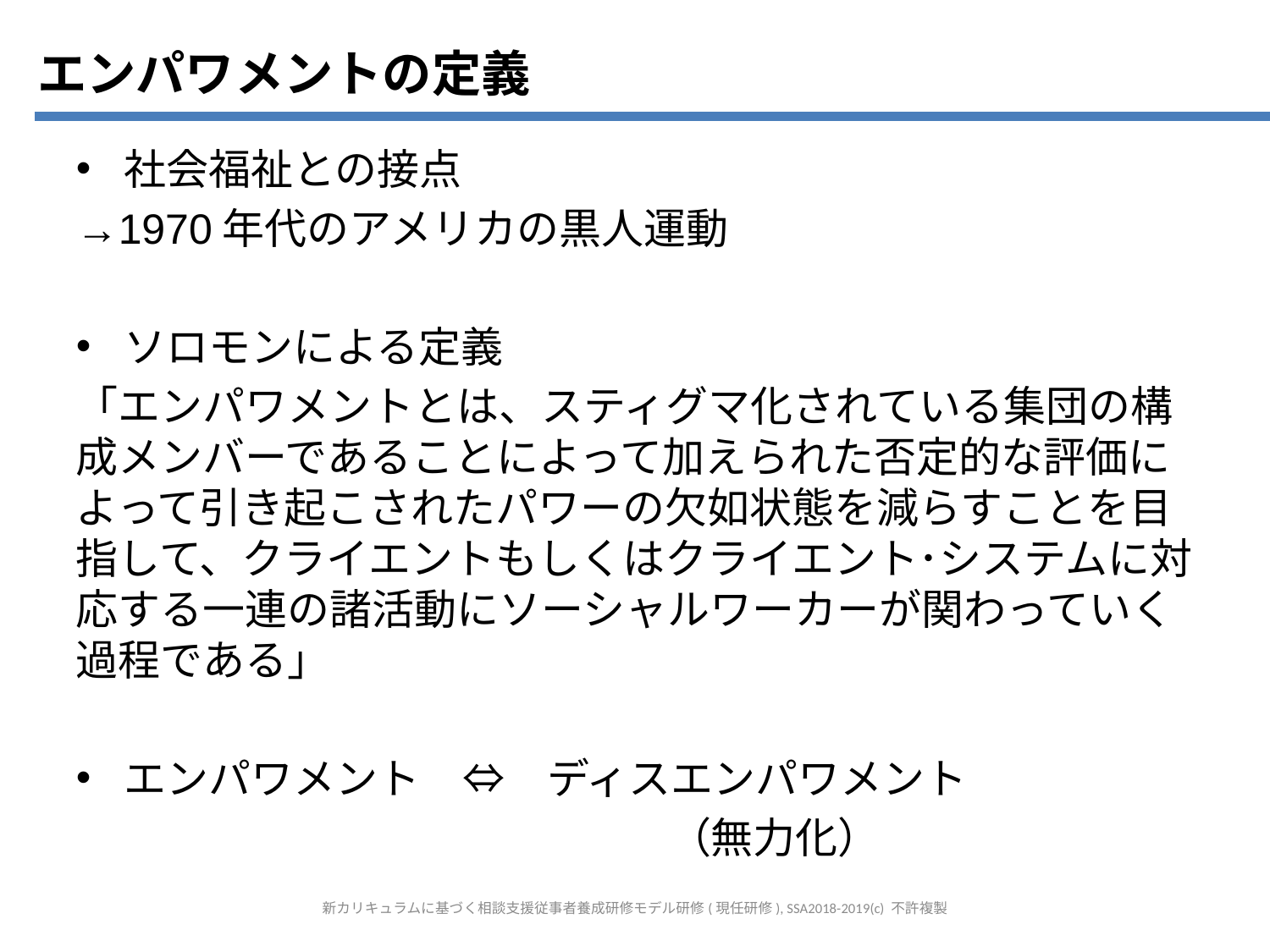

エンパワメントの定義
社会福祉との接点
→1970年代のアメリカの黒人運動

ソロモンによる定義
「エンパワメントとは、スティグマ化されている集団の構成メンバーであることによって加えられた否定的な評価によって引き起こされたパワーの欠如状態を減らすことを目指して、クライエントもしくはクライエント･システムに対応する一連の諸活動にソーシャルワーカーが関わっていく過程である」

エンパワメント　⇔　ディスエンパワメント
　　　　　　　　　　　　　　（無力化）

新カリキュラムに基づく相談支援従事者養成研修モデル研修(現任研修), SSA2018-2019(c) 不許複製